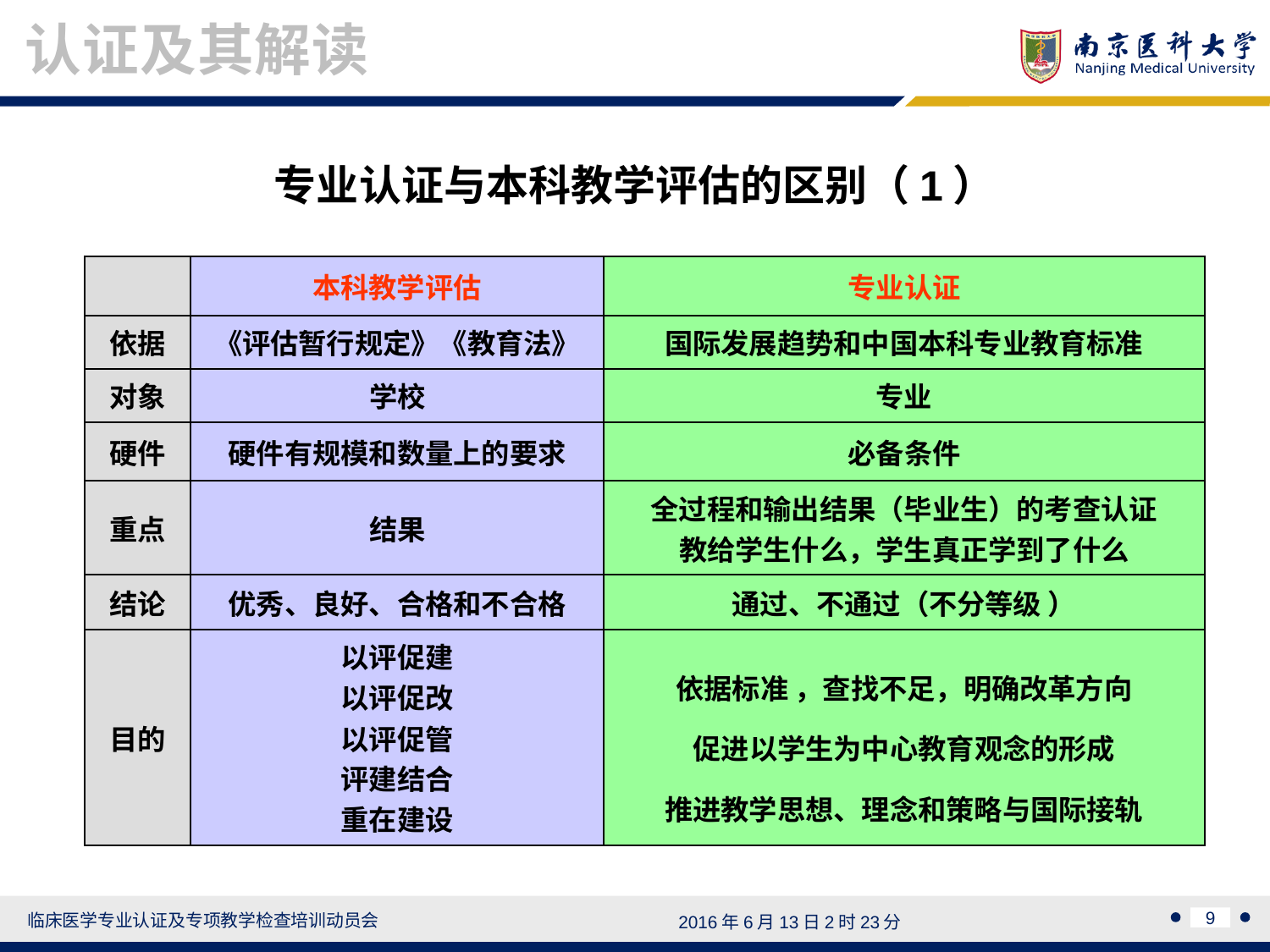

认证及其解读
专业认证与本科教学评估的区别（1）
|  | 本科教学评估 | 专业认证 |
| --- | --- | --- |
| 依据 | 《评估暂行规定》《教育法》 | 国际发展趋势和中国本科专业教育标准 |
| 对象 | 学校 | 专业 |
| 硬件 | 硬件有规模和数量上的要求 | 必备条件 |
| 重点 | 结果 | 全过程和输出结果（毕业生）的考查认证 教给学生什么，学生真正学到了什么 |
| 结论 | 优秀、良好、合格和不合格 | 通过、不通过（不分等级 ） |
| 目的 | 以评促建 以评促改 以评促管 评建结合 重在建设 | 依据标准 ，查找不足，明确改革方向 促进以学生为中心教育观念的形成 推进教学思想、理念和策略与国际接轨 |